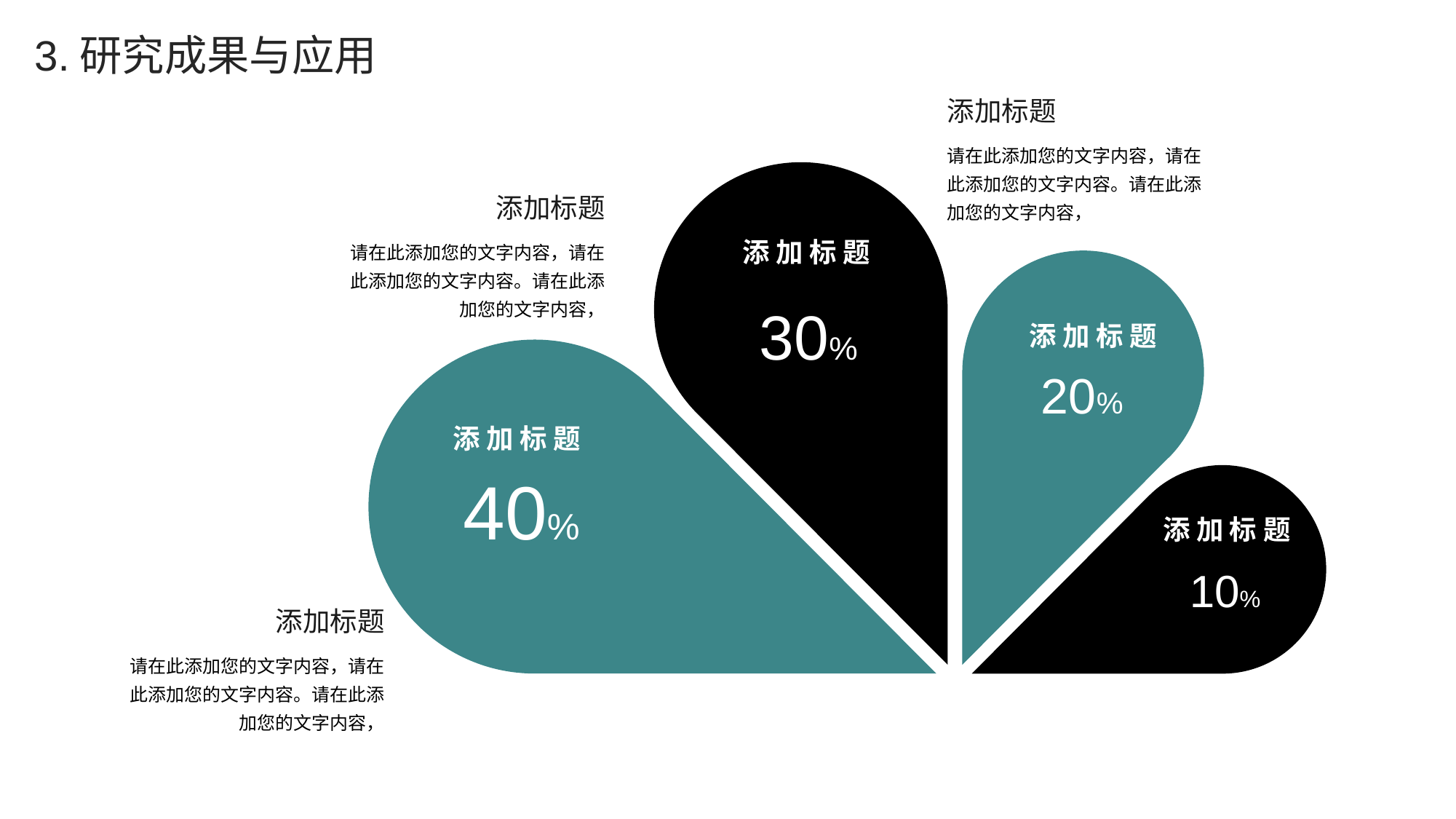

3.研究成果与应用
添加标题
请在此添加您的文字内容，请在此添加您的文字内容。请在此添加您的文字内容，

添加标题
请在此添加您的文字内容，请在此添加您的文字内容。请在此添加您的文字内容，
添 加 标 题

30%
添 加 标 题

20%
添 加 标 题
40%

添 加 标 题
10%
添加标题
请在此添加您的文字内容，请在此添加您的文字内容。请在此添加您的文字内容，